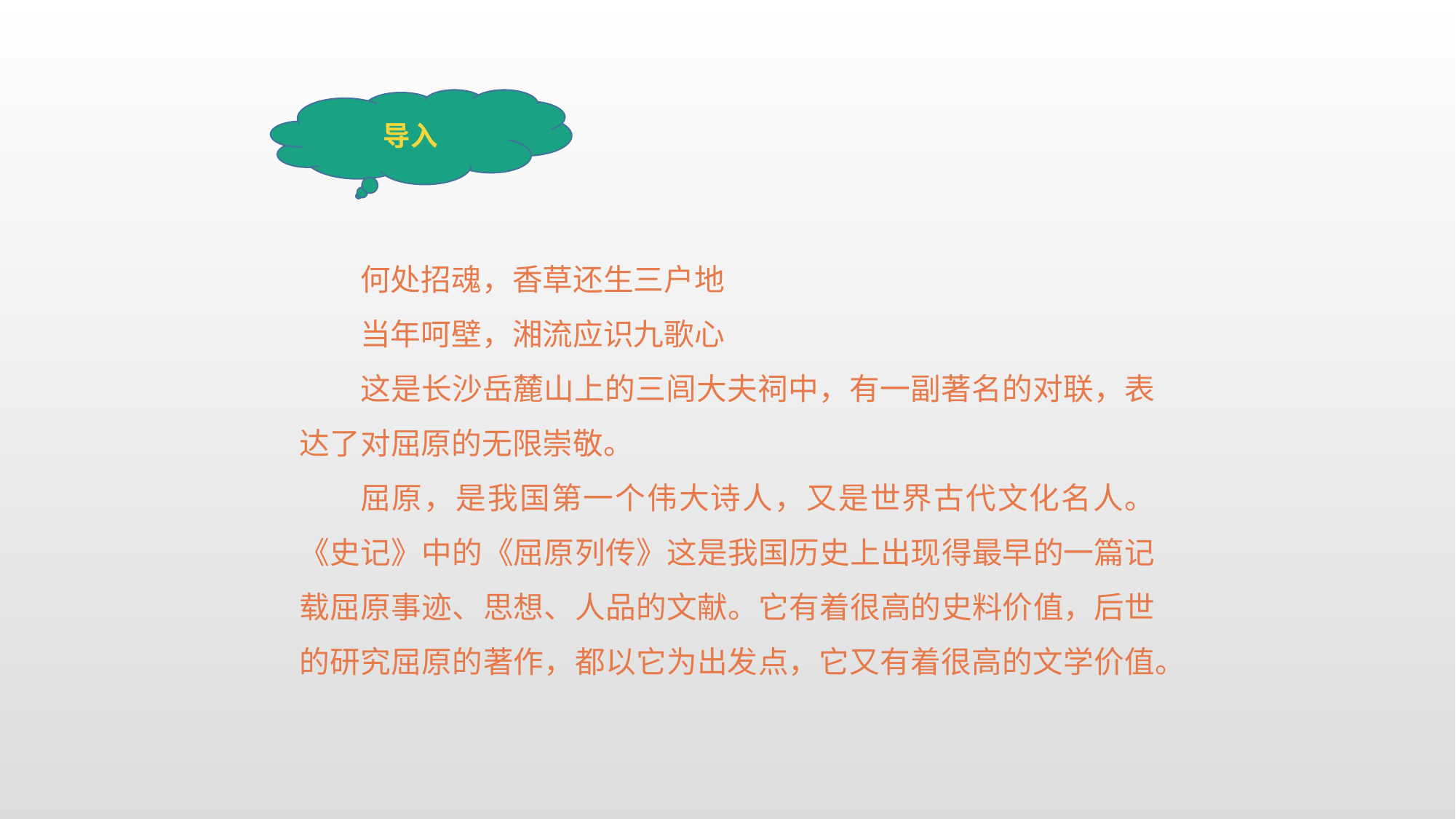

导入
何处招魂，香草还生三户地
当年呵壁，湘流应识九歌心
这是长沙岳麓山上的三闾大夫祠中，有一副著名的对联，表达了对屈原的无限崇敬。
屈原，是我国第一个伟大诗人，又是世界古代文化名人。《史记》中的《屈原列传》这是我国历史上出现得最早的一篇记载屈原事迹、思想、人品的文献。它有着很高的史料价值，后世的研究屈原的著作，都以它为出发点，它又有着很高的文学价值。